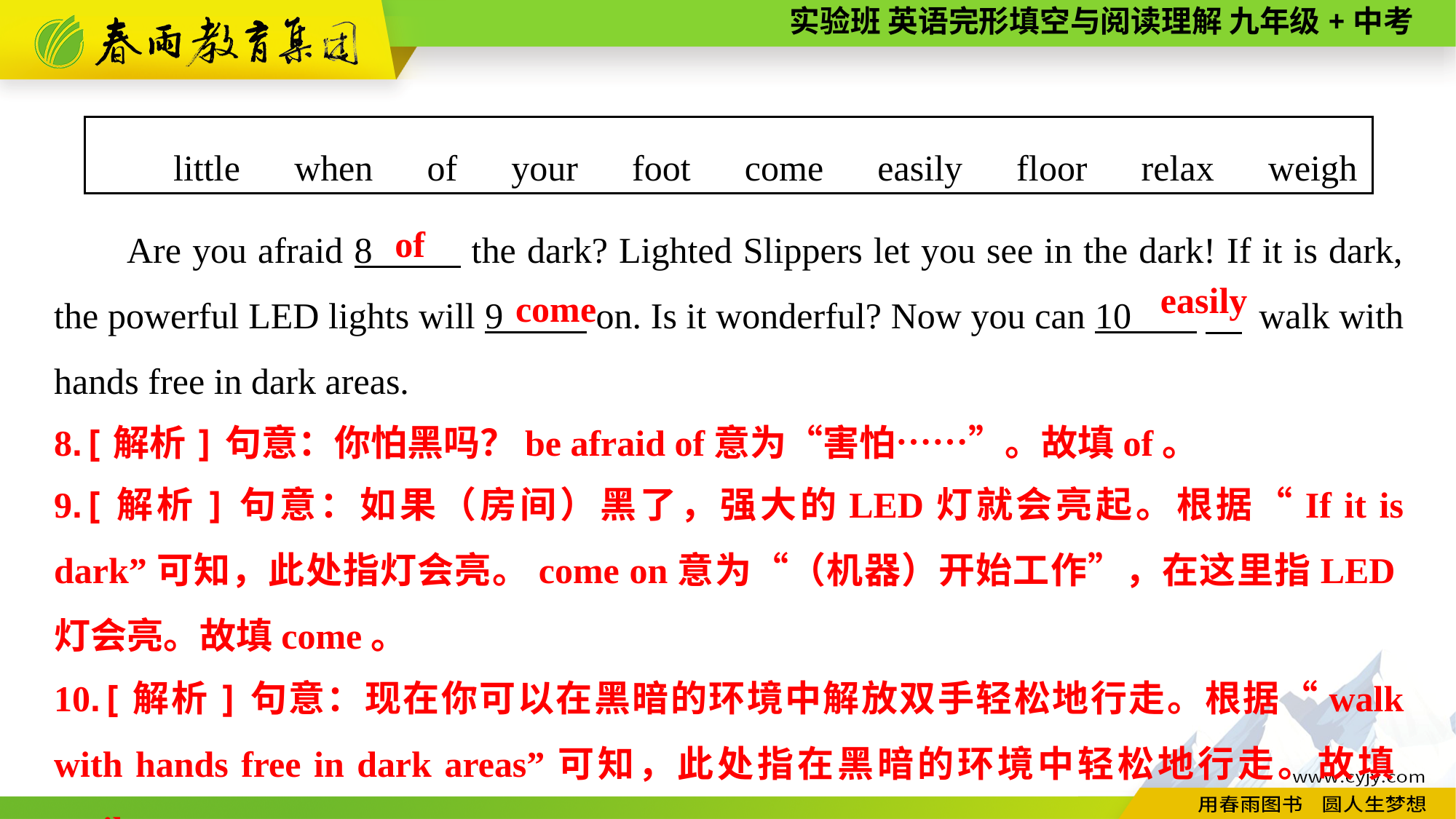

little　when　of　your　foot　come　easily　floor　relax　weigh
Are you afraid 8         the dark? Lighted Slippers let you see in the dark! If it is dark, the powerful LED lights will 9          on. Is it wonderful? Now you can 10       　 walk with hands free in dark areas.
of
easily
come
8.[解析]句意：你怕黑吗？be afraid of意为“害怕……”。故填of。
9.[解析]句意：如果（房间）黑了，强大的LED灯就会亮起。根据“If it is dark”可知，此处指灯会亮。come on意为“（机器）开始工作”，在这里指LED灯会亮。故填come。
10.[解析]句意：现在你可以在黑暗的环境中解放双手轻松地行走。根据“walk with hands free in dark areas”可知，此处指在黑暗的环境中轻松地行走。故填easily。